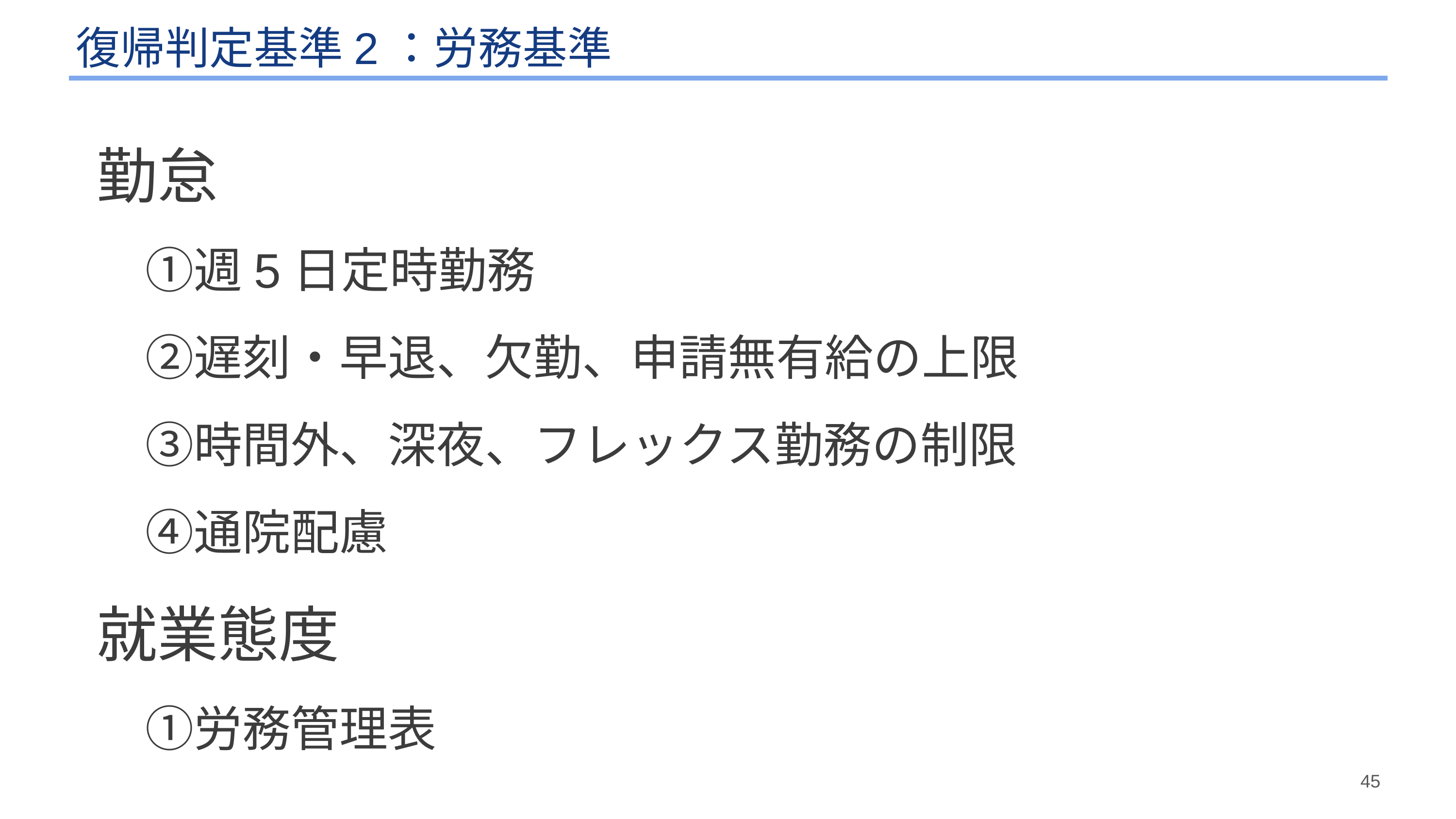

# 復帰判定基準2：労務基準
勤怠
　①週5日定時勤務
　②遅刻・早退、欠勤、申請無有給の上限
　③時間外、深夜、フレックス勤務の制限
　④通院配慮
就業態度
　①労務管理表
45